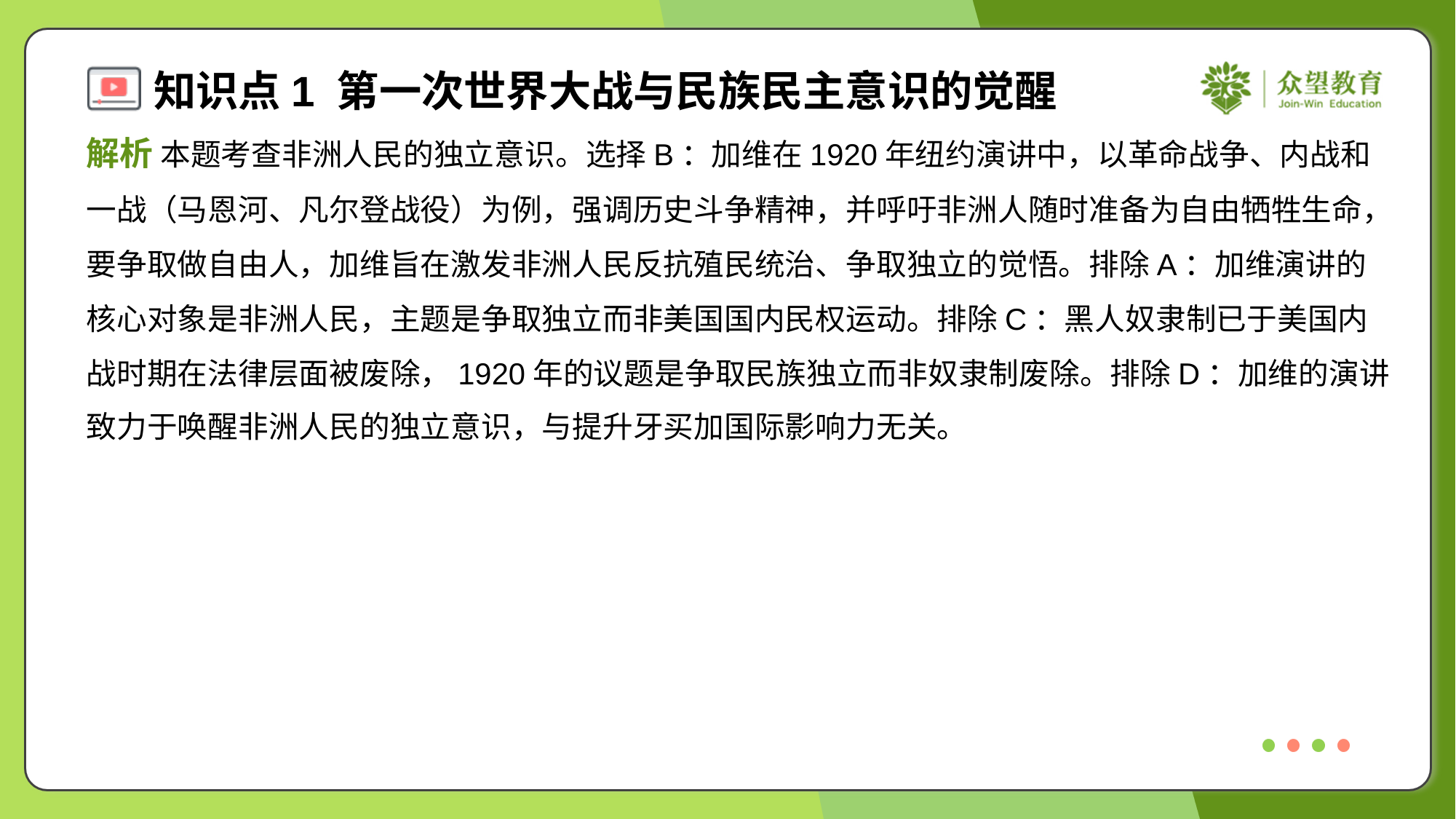

解析 本题考查非洲人民的独立意识。选择B：加维在1920年纽约演讲中，以革命战争、内战和
一战（马恩河、凡尔登战役）为例，强调历史斗争精神，并呼吁非洲人随时准备为自由牺牲生命，
要争取做自由人，加维旨在激发非洲人民反抗殖民统治、争取独立的觉悟。排除A：加维演讲的
核心对象是非洲人民，主题是争取独立而非美国国内民权运动。排除C：黑人奴隶制已于美国内
战时期在法律层面被废除，1920年的议题是争取民族独立而非奴隶制废除。排除D：加维的演讲
致力于唤醒非洲人民的独立意识，与提升牙买加国际影响力无关。